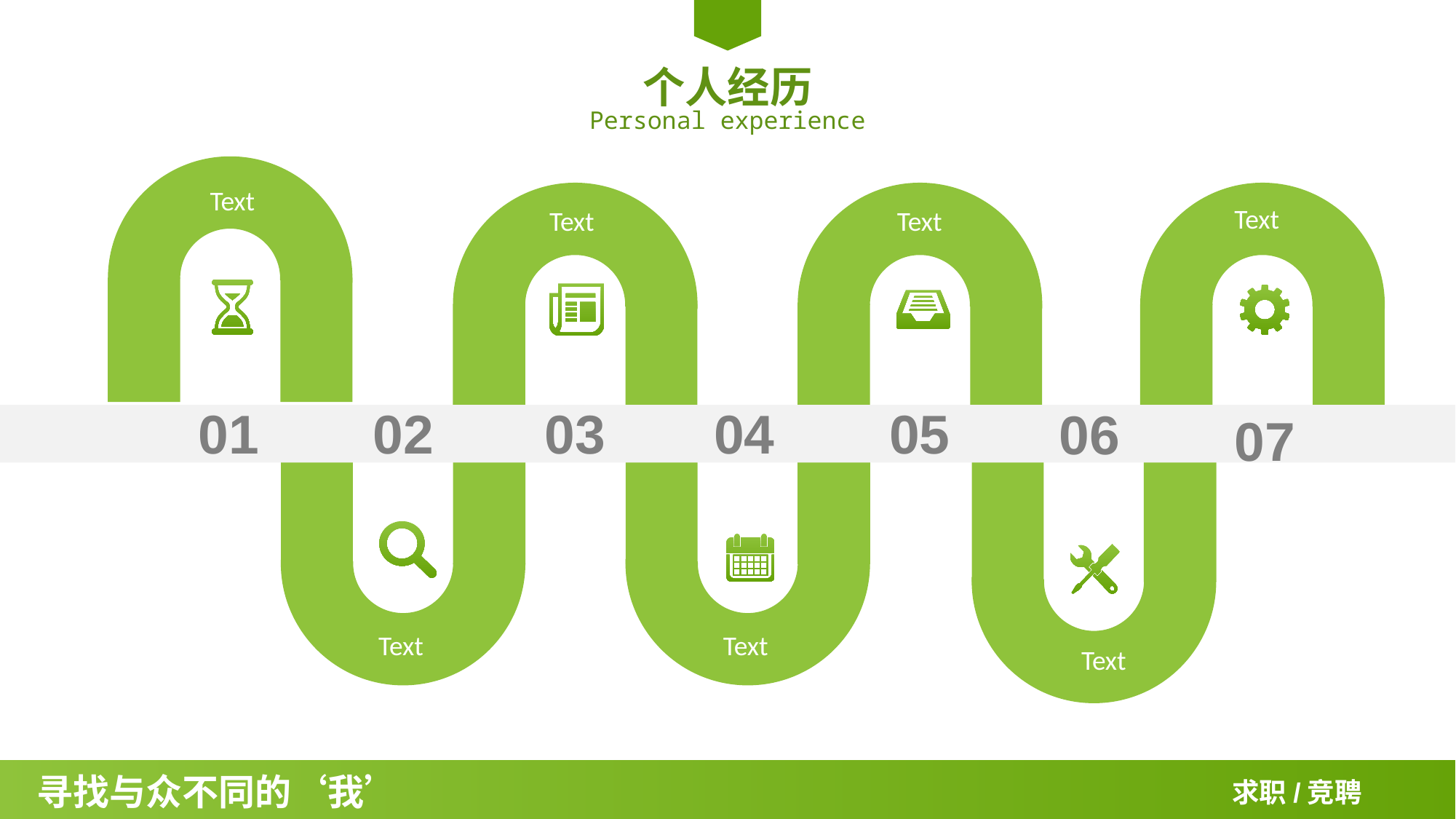

个人经历
Personal experience

Text

Text
Text
Text

01
02
03
04
05
06
07

Text
Text
Text

寻找与众不同的‘我’
求职/竞聘